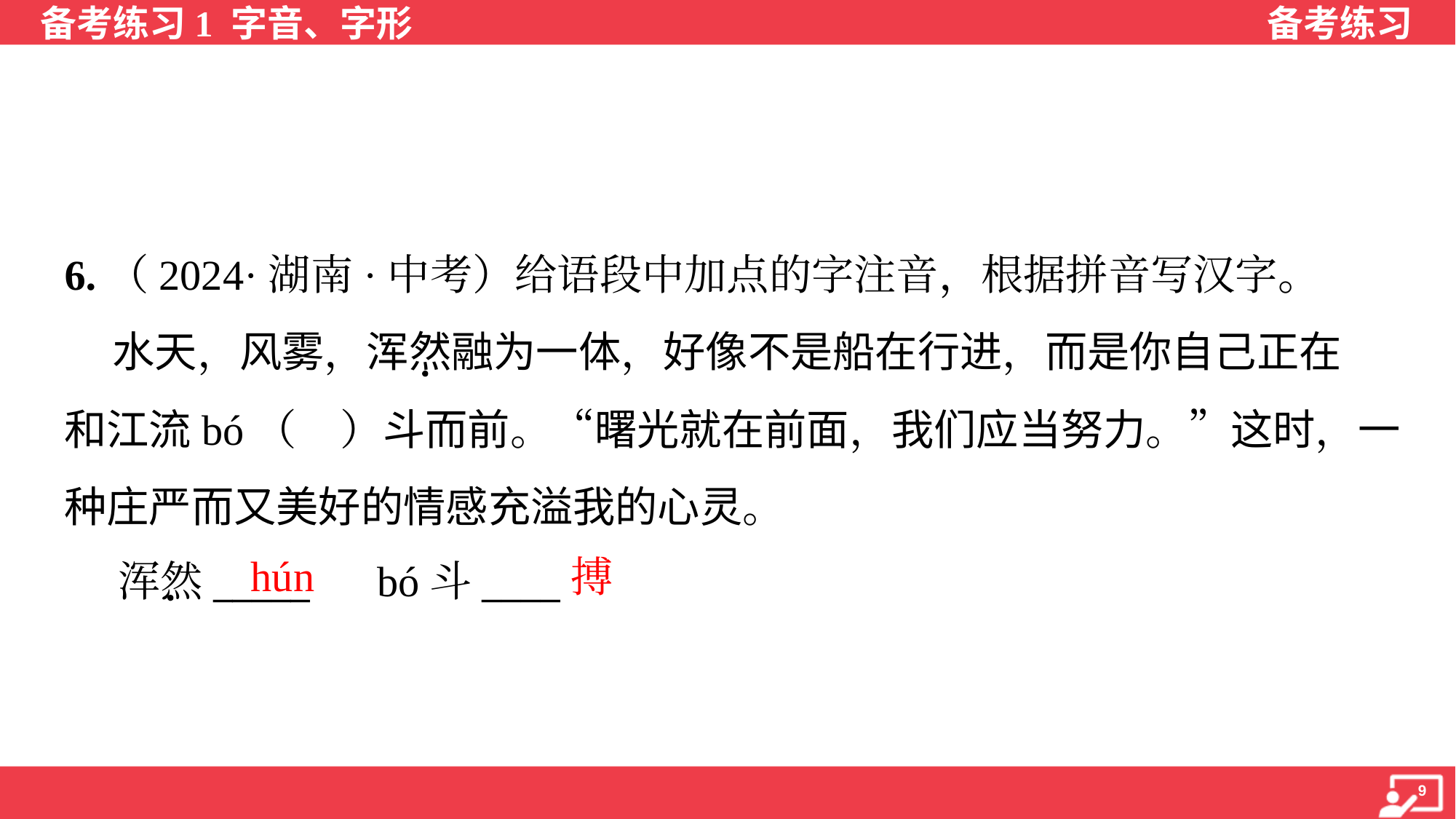

6.（2024·湖南·中考）给语段中加点的字注音，根据拼音写汉字。
    水天，风雾，浑然融为一体，好像不是船在行进，而是你自己正在
和江流bó（    ）斗而前。“曙光就在前面，我们应当努力。”这时，一
种庄严而又美好的情感充溢我的心灵。
    浑然_____      bó斗____

hún
搏